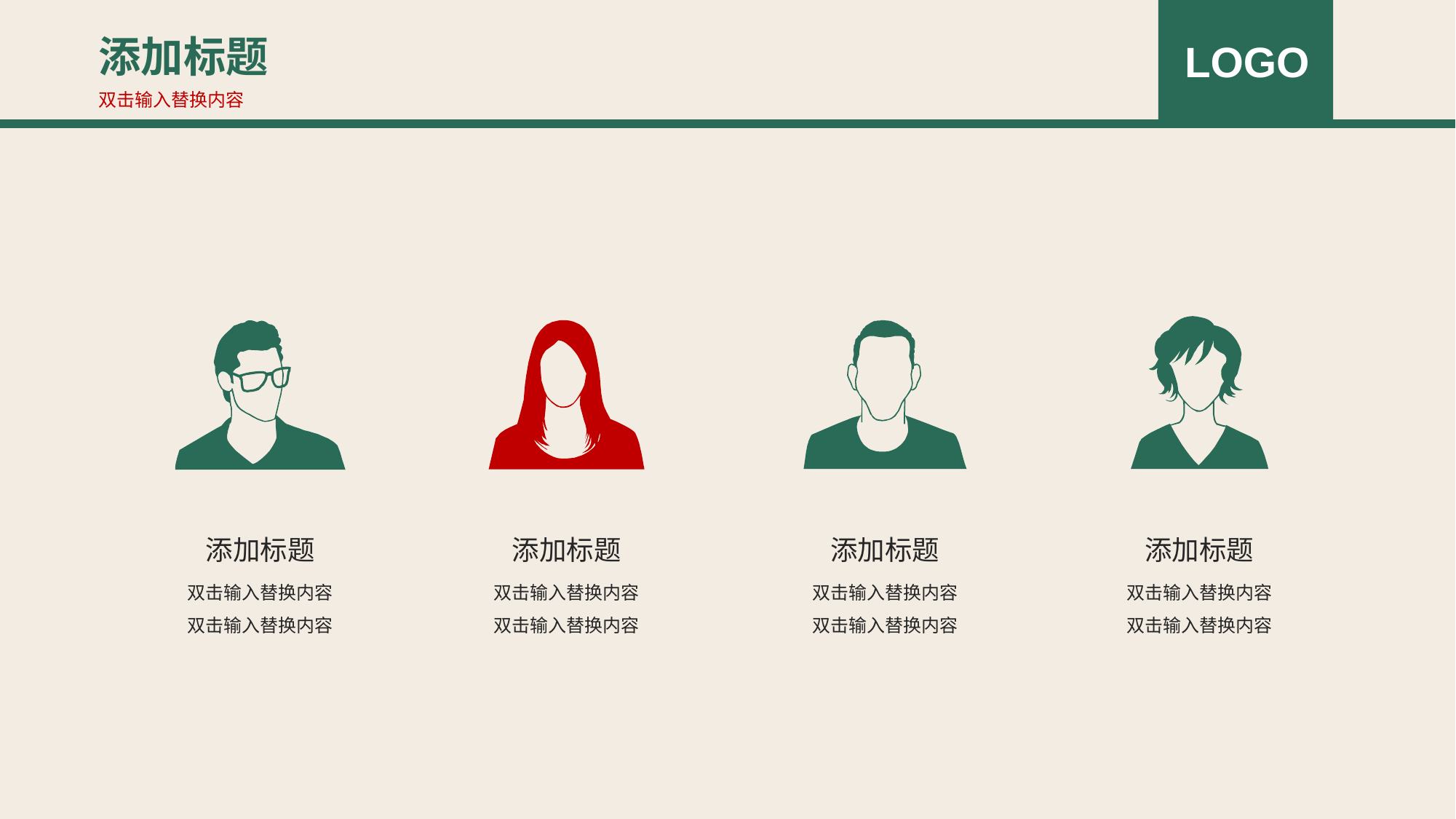

添加标题
LOGO
双击输入替换内容

添加标题
双击输入替换内容
双击输入替换内容
添加标题
双击输入替换内容
双击输入替换内容
添加标题
双击输入替换内容
双击输入替换内容
添加标题
双击输入替换内容
双击输入替换内容